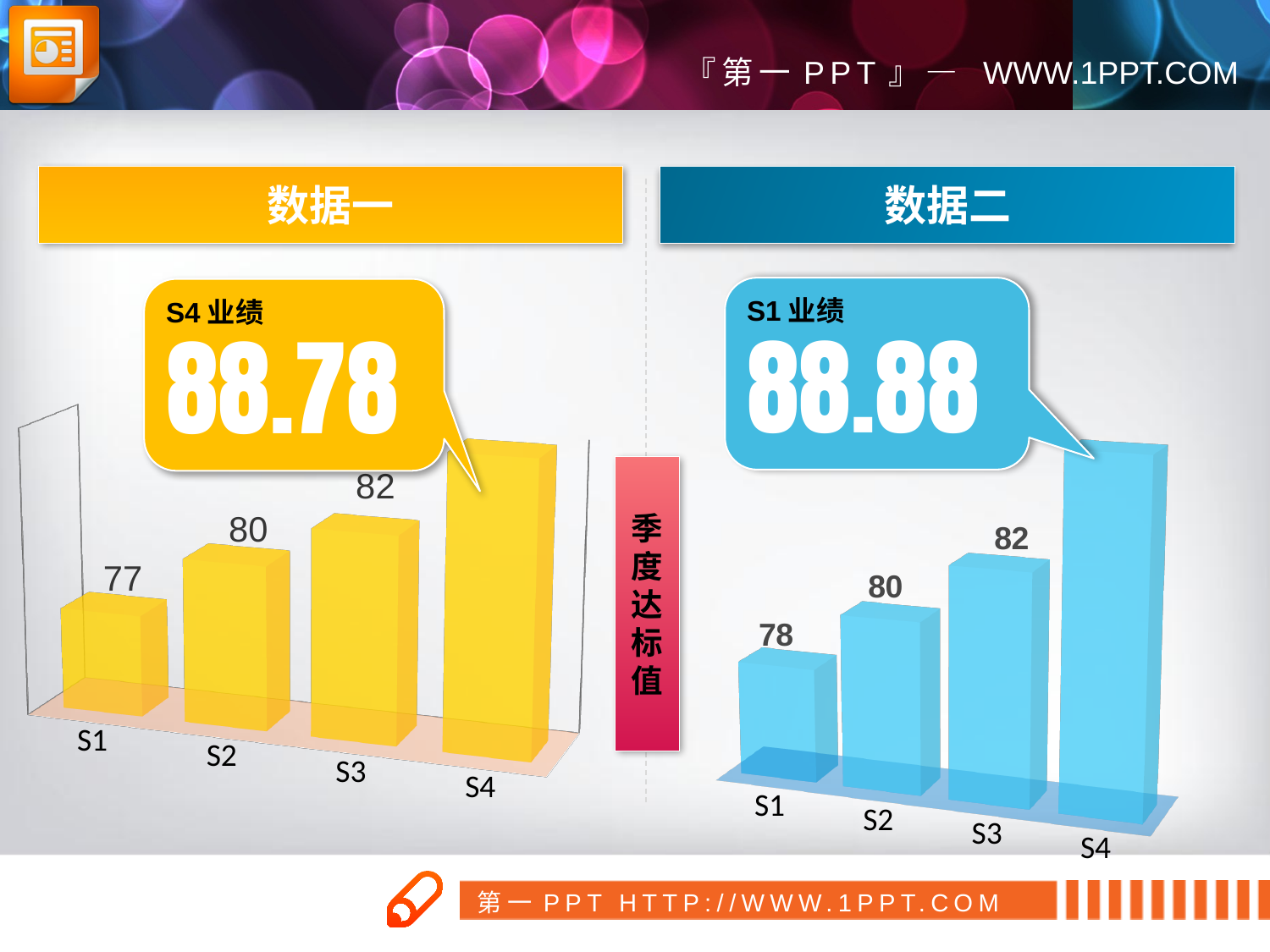

数据一
数据二
PPT图表下载：www.1ppt.com/tubiao/
S1业绩
88.88
S4业绩
88.78

[unsupported chart]

[unsupported chart]

季度达标值